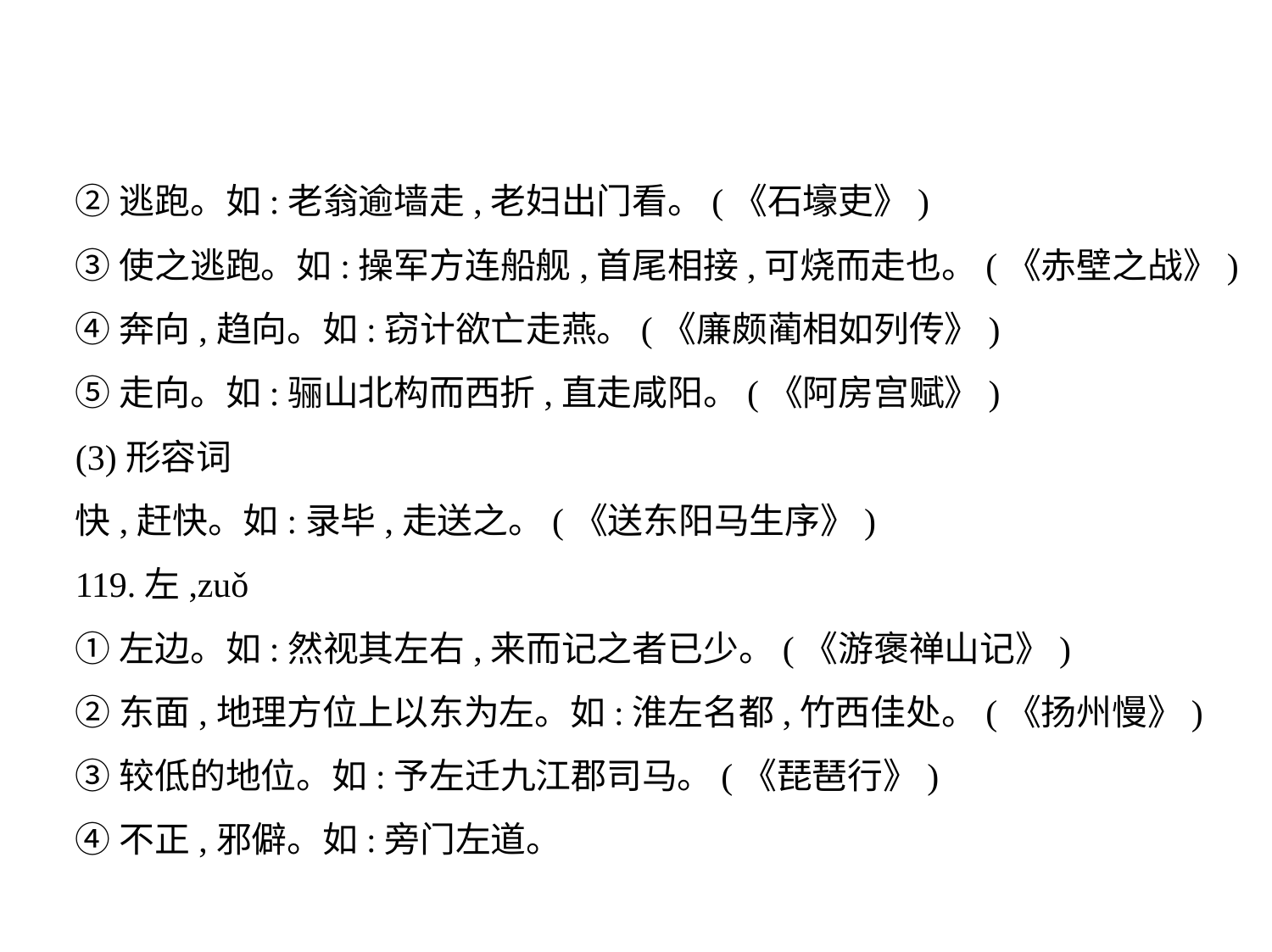

②逃跑。如:老翁逾墙走,老妇出门看。(《石壕吏》)
③使之逃跑。如:操军方连船舰,首尾相接,可烧而走也。(《赤壁之战》)
④奔向,趋向。如:窃计欲亡走燕。(《廉颇蔺相如列传》)
⑤走向。如:骊山北构而西折,直走咸阳。(《阿房宫赋》)
(3)形容词
快,赶快。如:录毕,走送之。(《送东阳马生序》)
119.左,zuǒ
①左边。如:然视其左右,来而记之者已少。(《游褒禅山记》)
②东面,地理方位上以东为左。如:淮左名都,竹西佳处。(《扬州慢》)
③较低的地位。如:予左迁九江郡司马。(《琵琶行》)
④不正,邪僻。如:旁门左道。